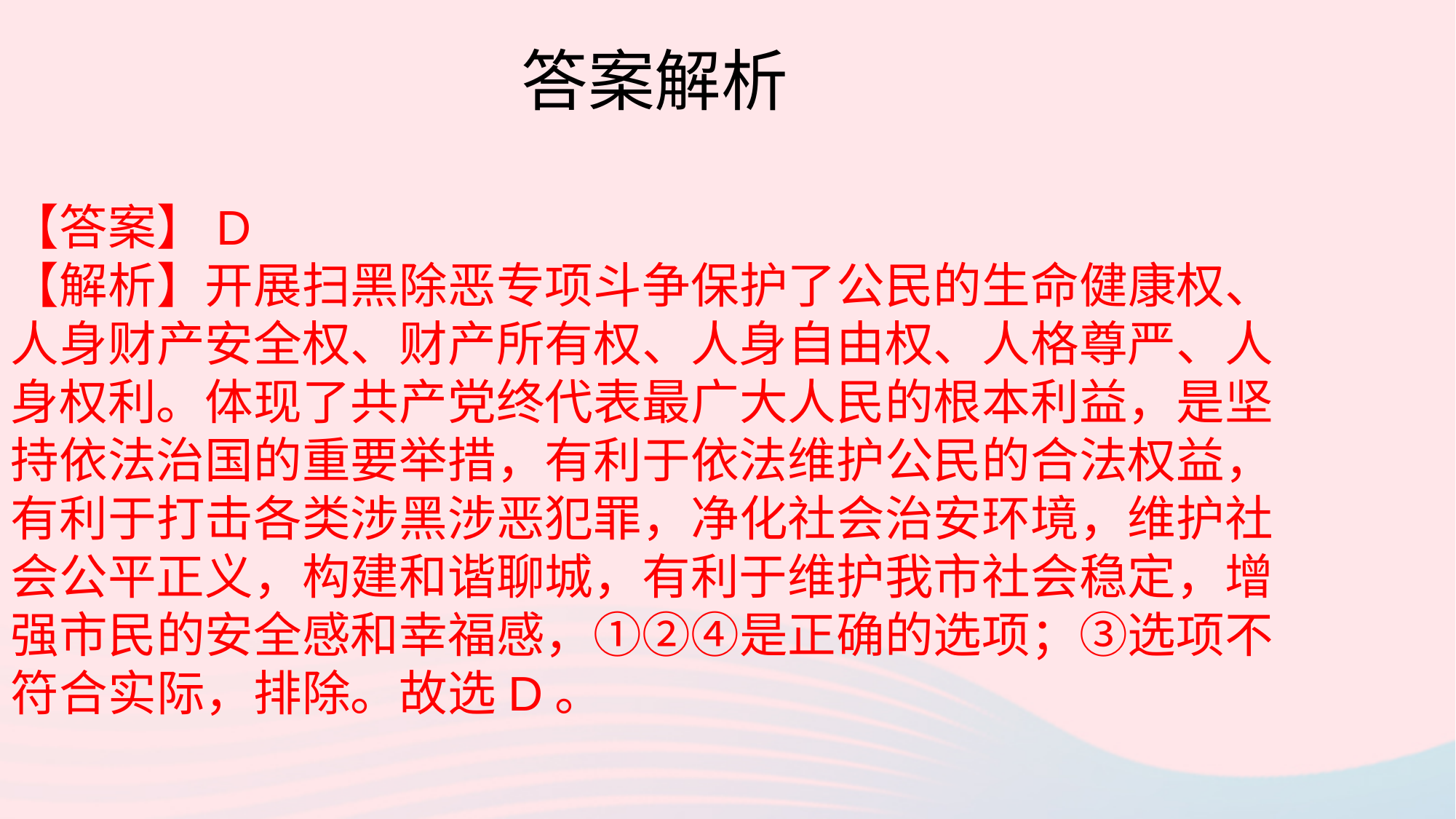

答案解析
【答案】D
【解析】开展扫黑除恶专项斗争保护了公民的生命健康权、人身财产安全权、财产所有权、人身自由权、人格尊严、人身权利。体现了共产党终代表最广大人民的根本利益，是坚持依法治国的重要举措，有利于依法维护公民的合法权益，有利于打击各类涉黑涉恶犯罪，净化社会治安环境，维护社会公平正义，构建和谐聊城，有利于维护我市社会稳定，增强市民的安全感和幸福感，①②④是正确的选项；③选项不符合实际，排除。故选D。